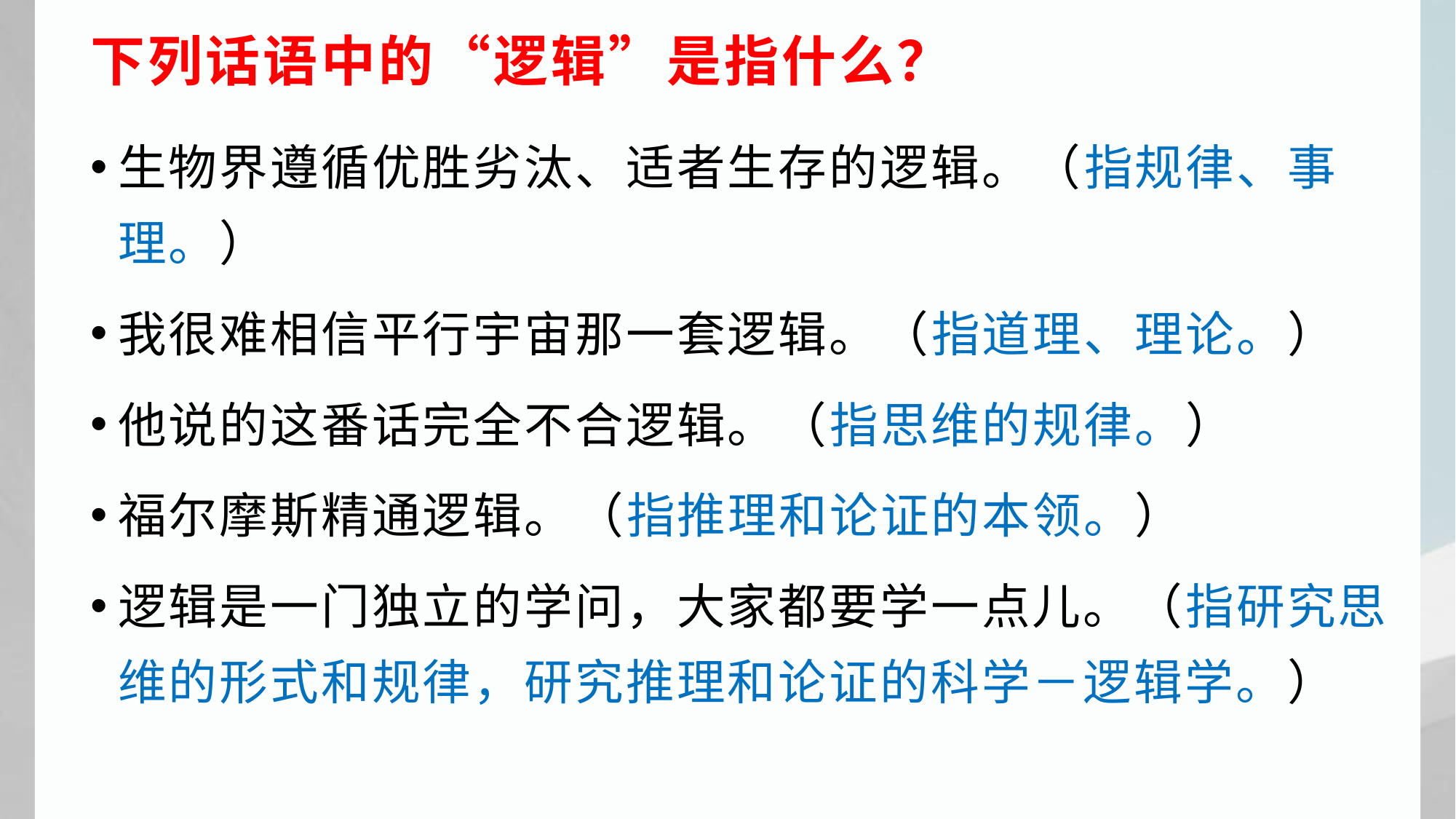

# 下列话语中的“逻辑”是指什么？
生物界遵循优胜劣汰、适者生存的逻辑。（指规律、事理。）
我很难相信平行宇宙那一套逻辑。（指道理、理论。）
他说的这番话完全不合逻辑。（指思维的规律。）
福尔摩斯精通逻辑。（指推理和论证的本领。）
逻辑是一门独立的学问，大家都要学一点儿。（指研究思维的形式和规律，研究推理和论证的科学－逻辑学。）